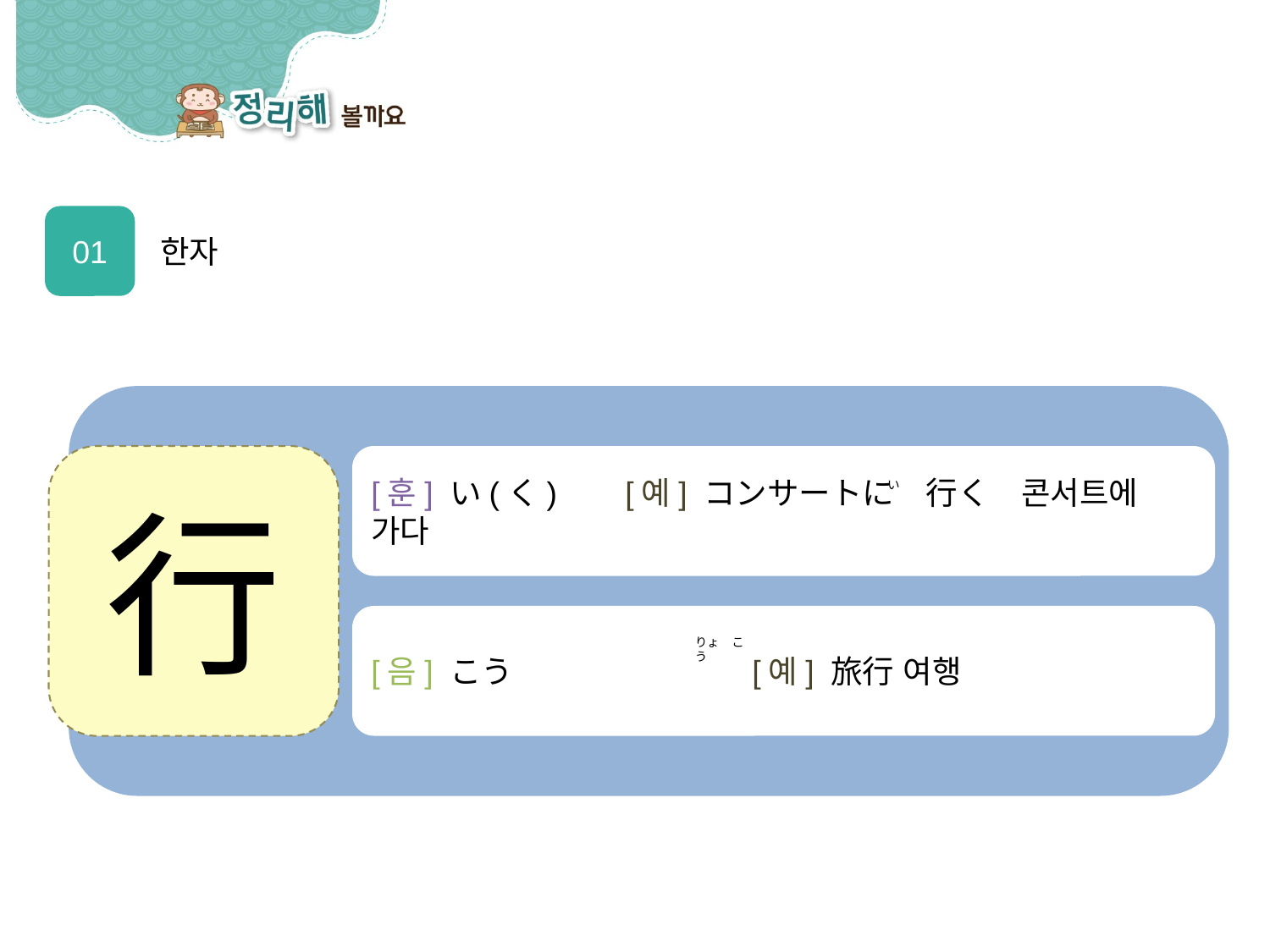

01
한자

行
[훈] い(く)	[예] コンサートに　行く　콘서트에 가다
い
[음] こう		[예] 旅行 여행
りょ　こう